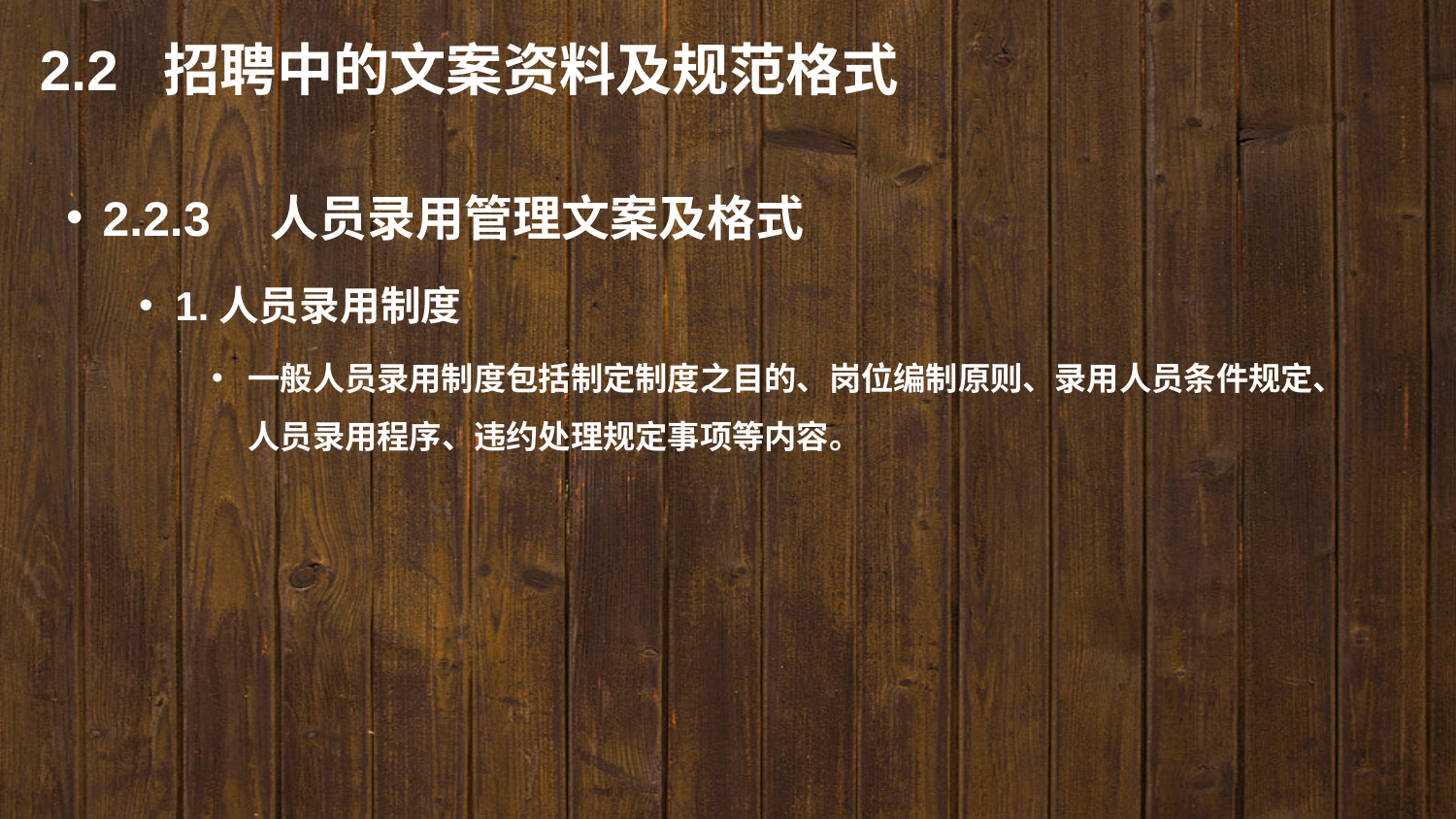

2.2  招聘中的文案资料及规范格式
2.2.3　人员录用管理文案及格式
1.人员录用制度
一般人员录用制度包括制定制度之目的、岗位编制原则、录用人员条件规定、人员录用程序、违约处理规定事项等内容。